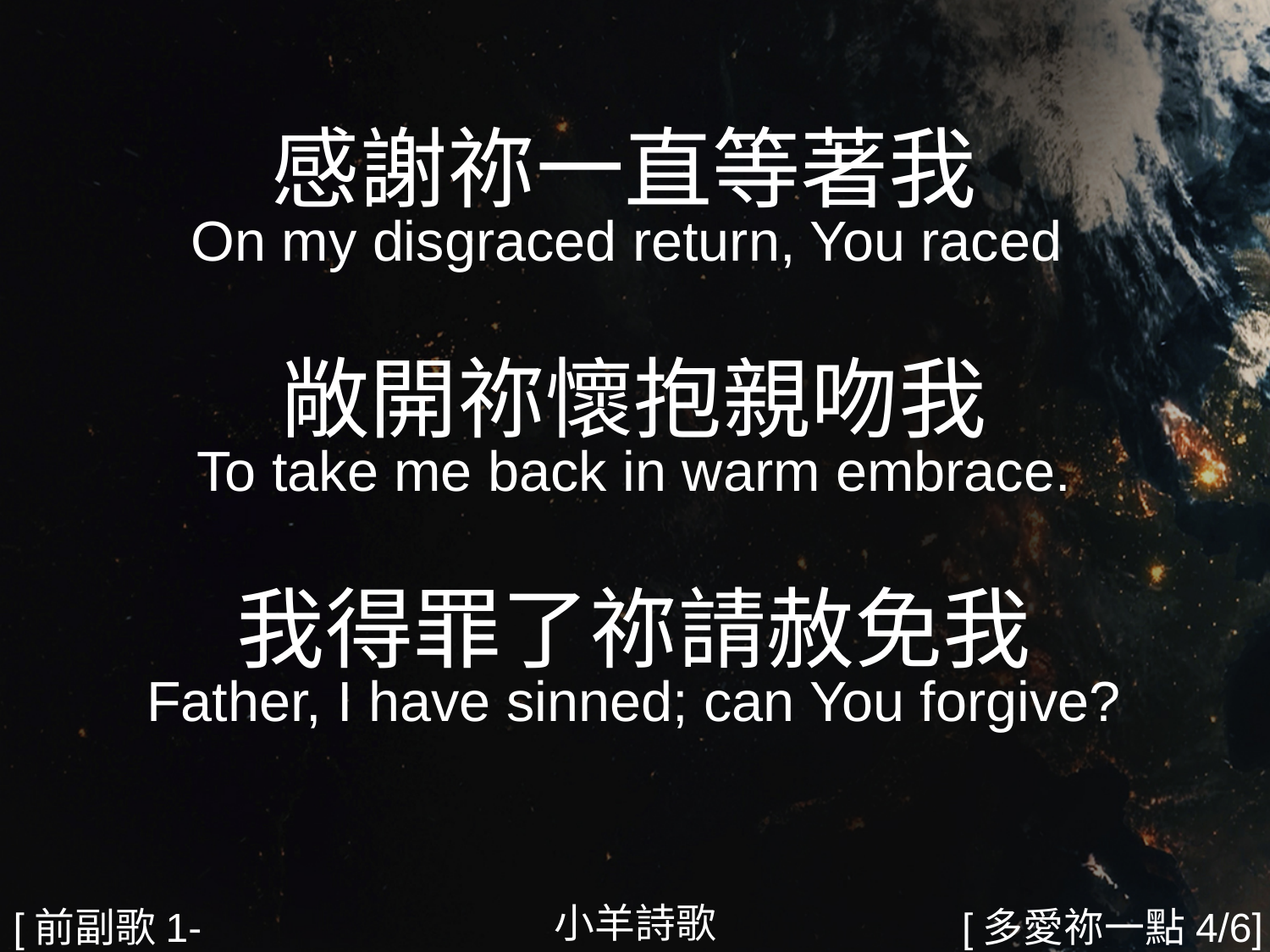

感謝祢一直等著我
On my disgraced return, You raced

敞開祢懷抱親吻我
To take me back in warm embrace.

我得罪了祢請赦免我
Father, I have sinned; can You forgive?

#

小羊詩歌
[前副歌1-2]
[多愛祢一點4/6]